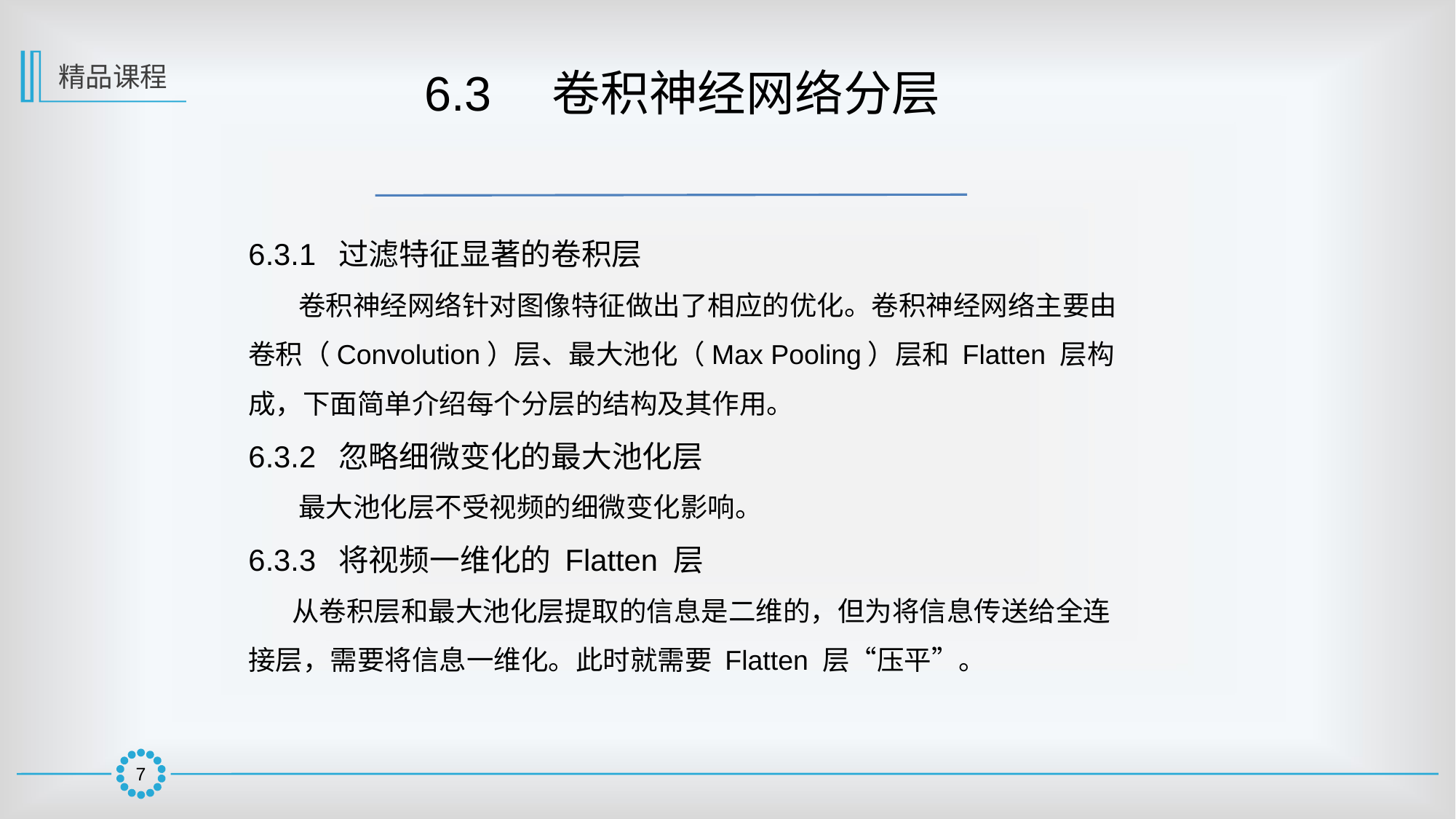

精品课程
 6.3　卷积神经网络分层

6.3.1 过滤特征显著的卷积层
       卷积神经网络针对图像特征做出了相应的优化。卷积神经网络主要由卷积（Convolution）层、最大池化（Max Pooling）层和 Flatten 层构成，下面简单介绍每个分层的结构及其作用。
6.3.2 忽略细微变化的最大池化层
       最大池化层不受视频的细微变化影响。
6.3.3 将视频一维化的 Flatten 层
      从卷积层和最大池化层提取的信息是二维的，但为将信息传送给全连接层，需要将信息一维化。此时就需要 Flatten 层“压平”。

7